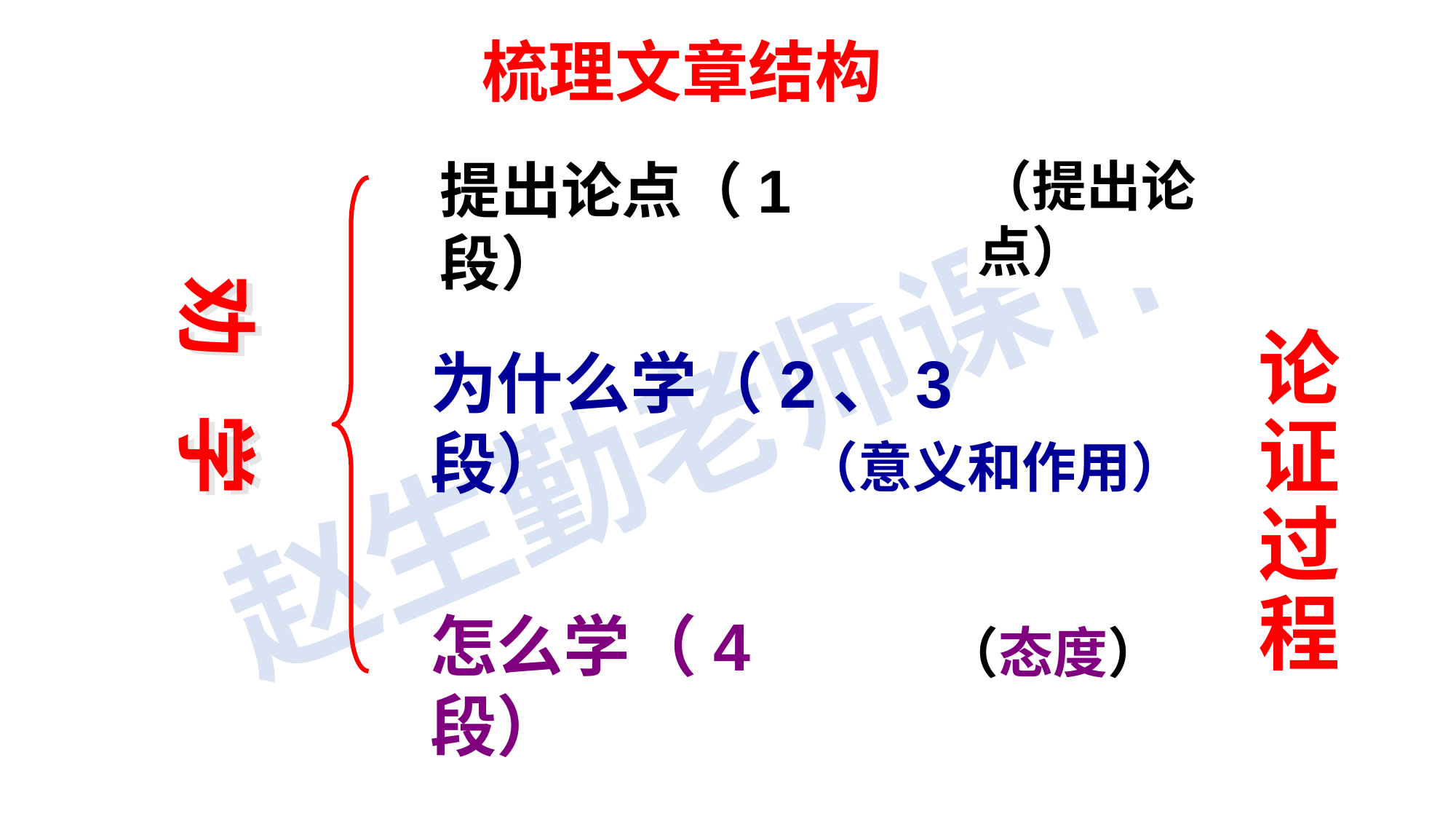

梳理文章结构
（提出论点）
提出论点（1段）

劝   学
论证过程
为什么学（2、3段）
（意义和作用）
怎么学（4段）
（态度）